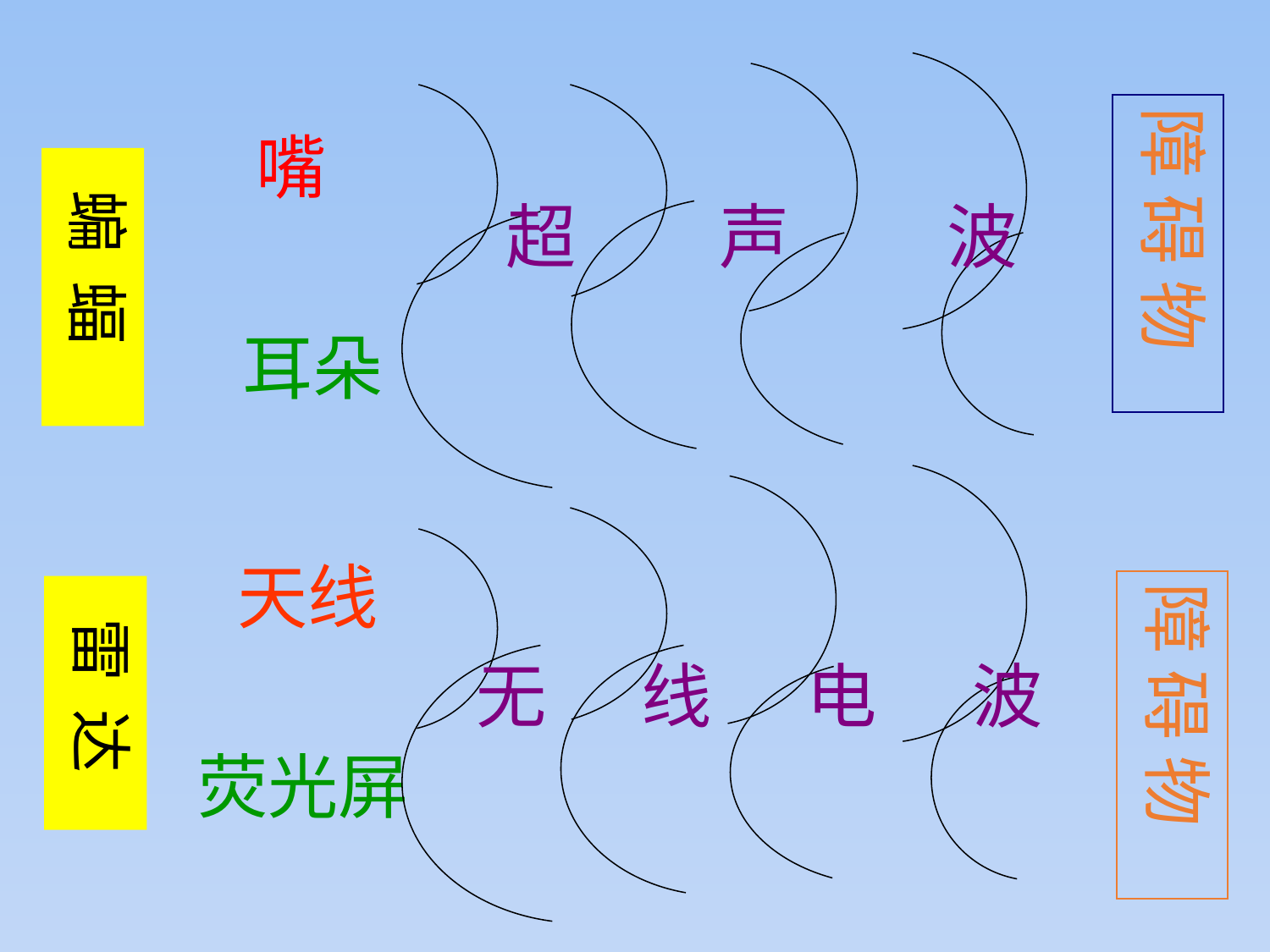

障 碍 物
嘴
 蝙  蝠
  超         声          波

 耳朵

天线
障 碍 物
 雷  达

  无      线      电      波

荧光屏